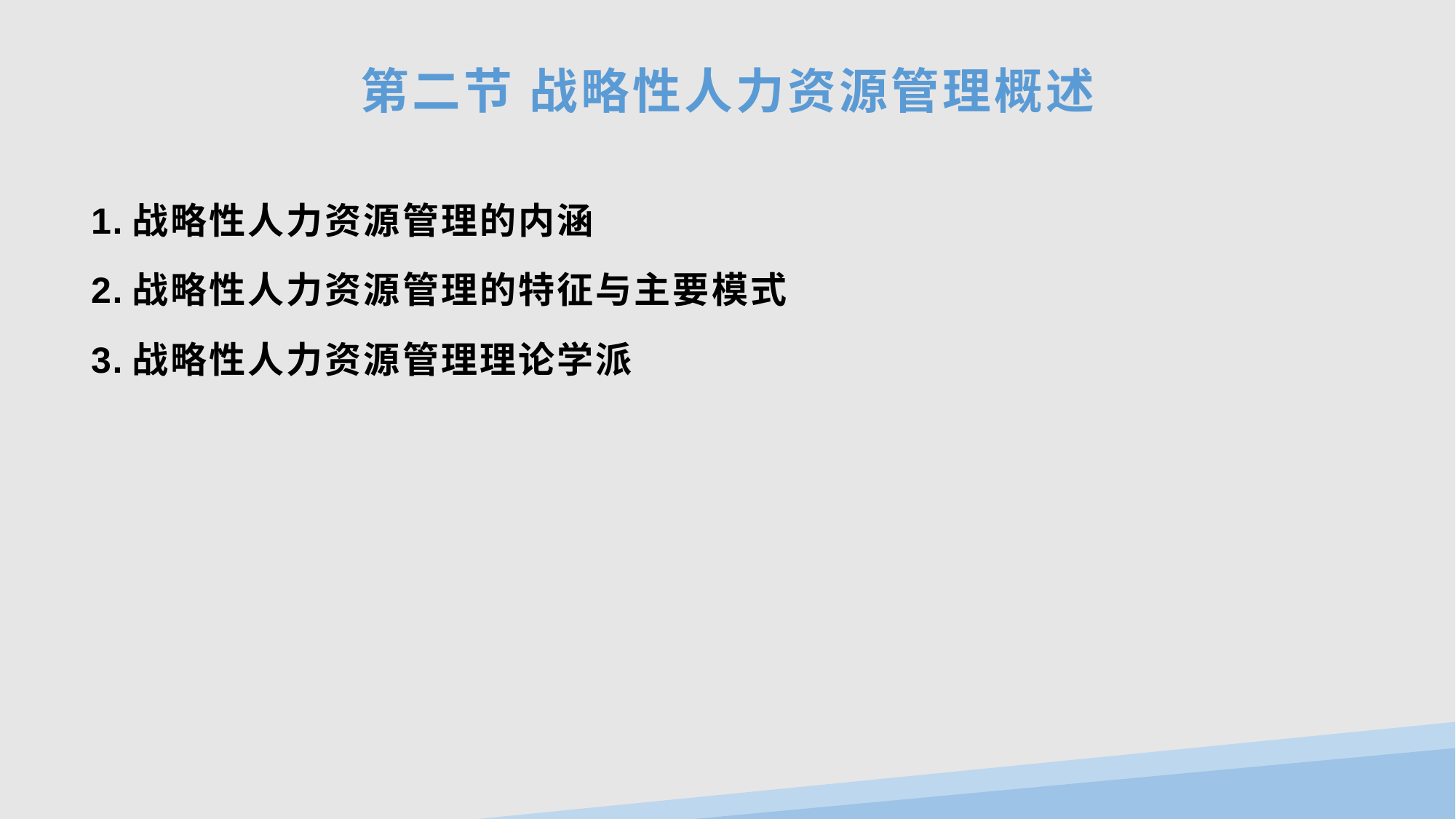

# 第二节 战略性人力资源管理概述
战略性人力资源管理的内涵
战略性人力资源管理的特征与主要模式
战略性人力资源管理理论学派